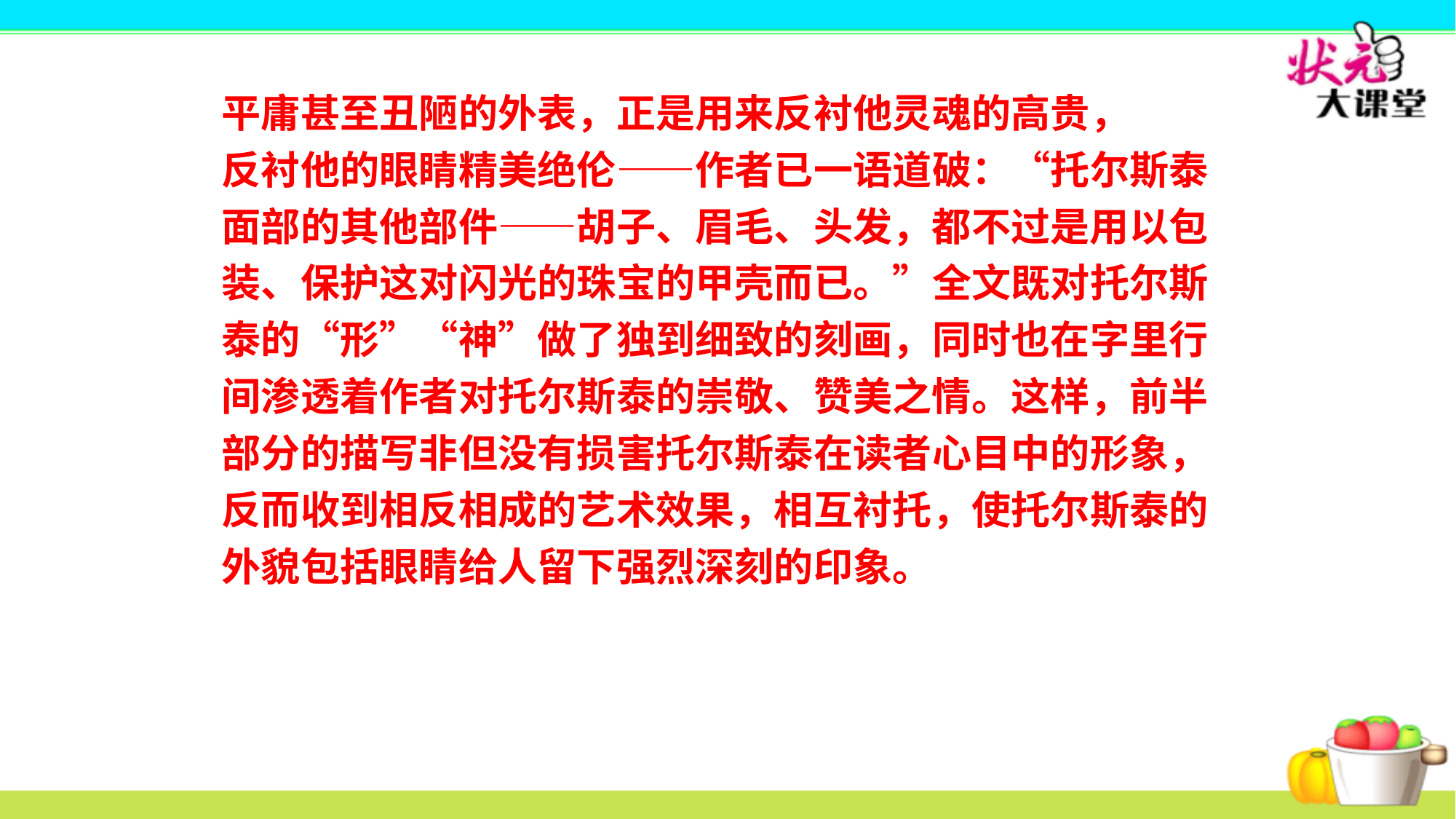

平庸甚至丑陋的外表，正是用来反衬他灵魂的高贵，
反衬他的眼睛精美绝伦——作者已一语道破：“托尔斯泰面部的其他部件——胡子、眉毛、头发，都不过是用以包装、保护这对闪光的珠宝的甲壳而已。”全文既对托尔斯泰的“形”“神”做了独到细致的刻画，同时也在字里行间渗透着作者对托尔斯泰的崇敬、赞美之情。这样，前半部分的描写非但没有损害托尔斯泰在读者心目中的形象，反而收到相反相成的艺术效果，相互衬托，使托尔斯泰的外貌包括眼睛给人留下强烈深刻的印象。